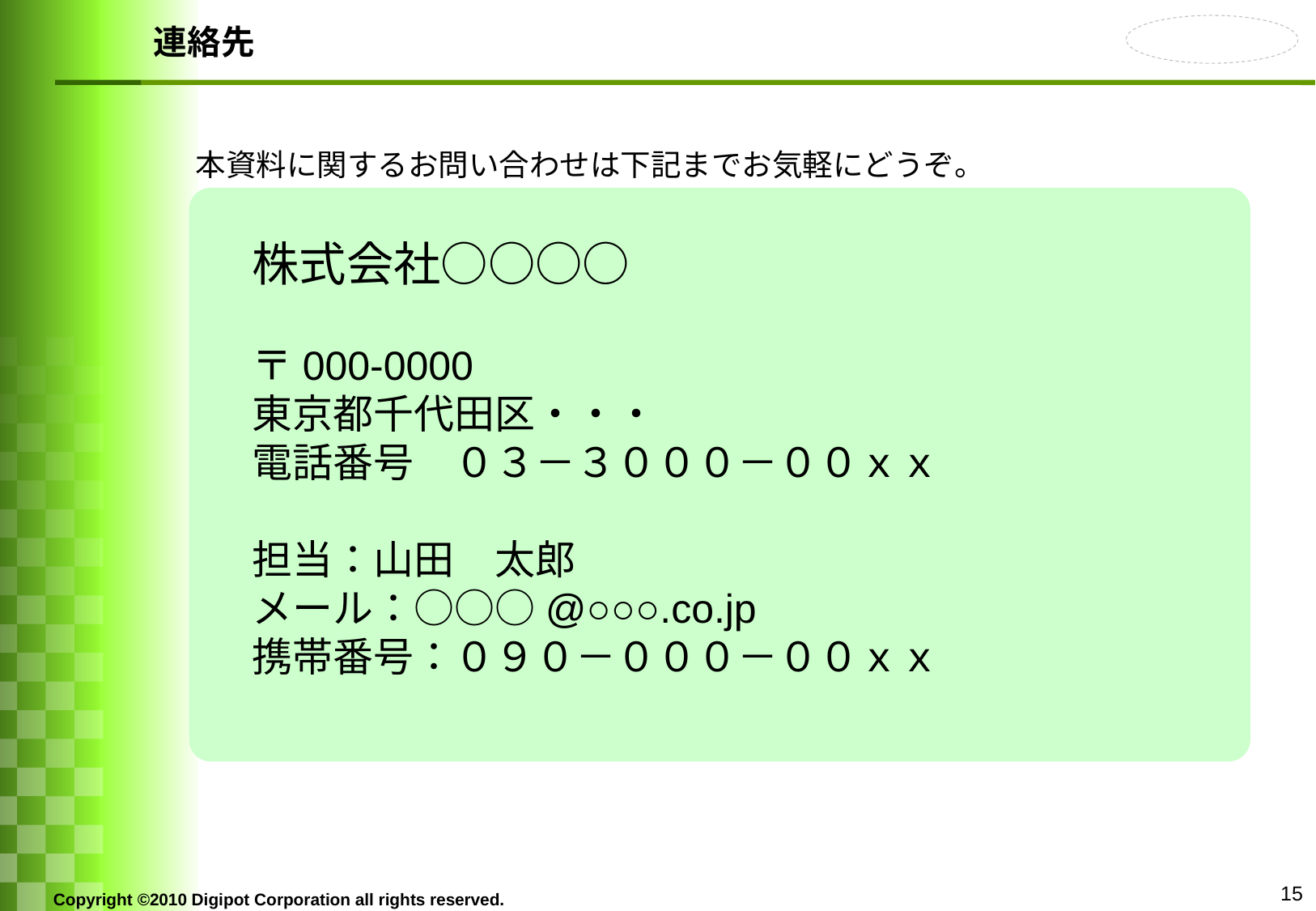

# 連絡先
本資料に関するお問い合わせは下記までお気軽にどうぞ。

株式会社○○○○

〒000-0000
東京都千代田区・・・
電話番号　０３－３０００－００ｘｘ

担当：山田　太郎
メール：○○○@○○○.co.jp
携帯番号：０９０－０００－００ｘｘ
15